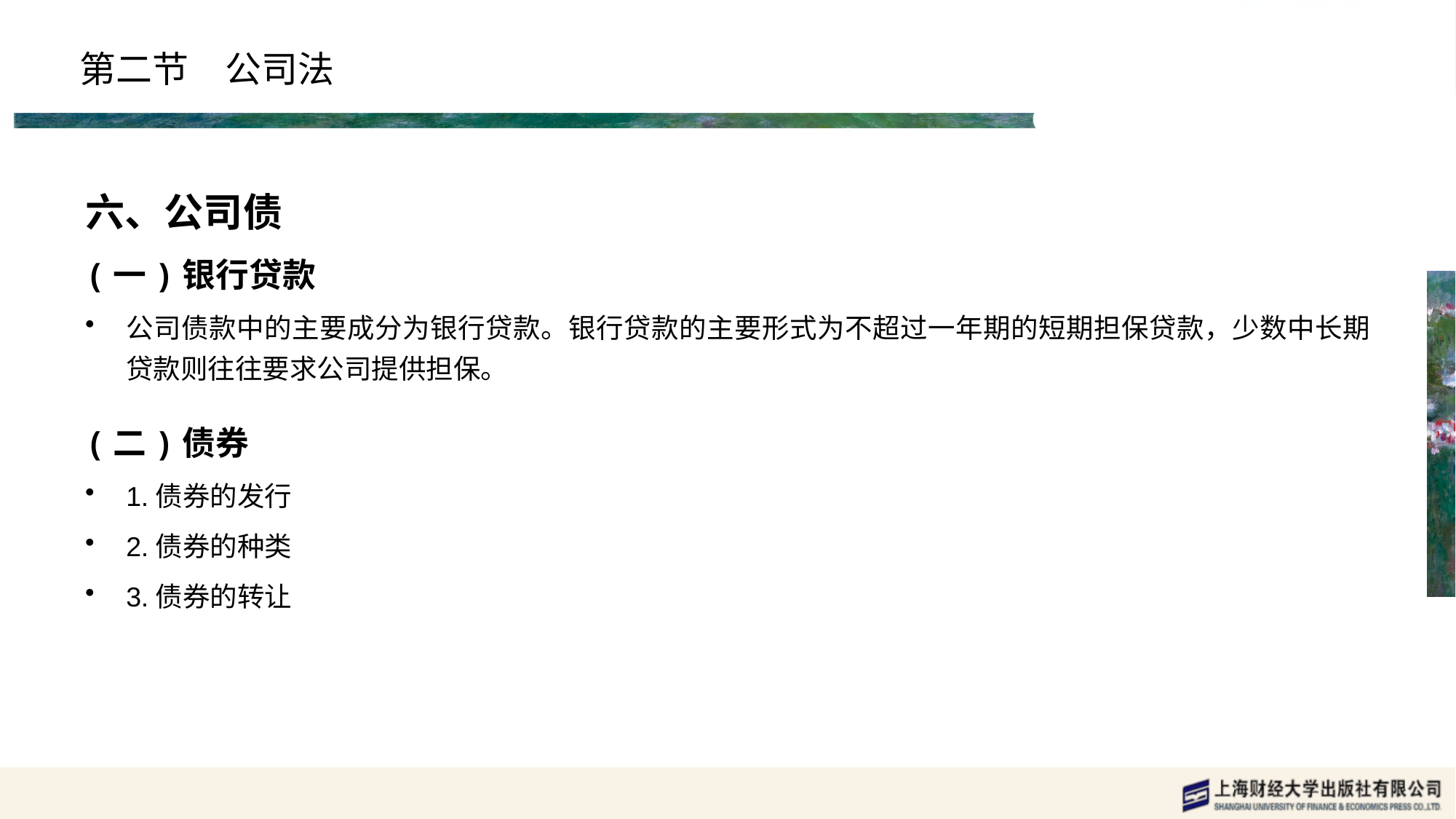

# 第二节　公司法
六、公司债
(一)银行贷款
公司债款中的主要成分为银行贷款。银行贷款的主要形式为不超过一年期的短期担保贷款，少数中长期贷款则往往要求公司提供担保。
(二)债券
1.债券的发行
2.债券的种类
3.债券的转让